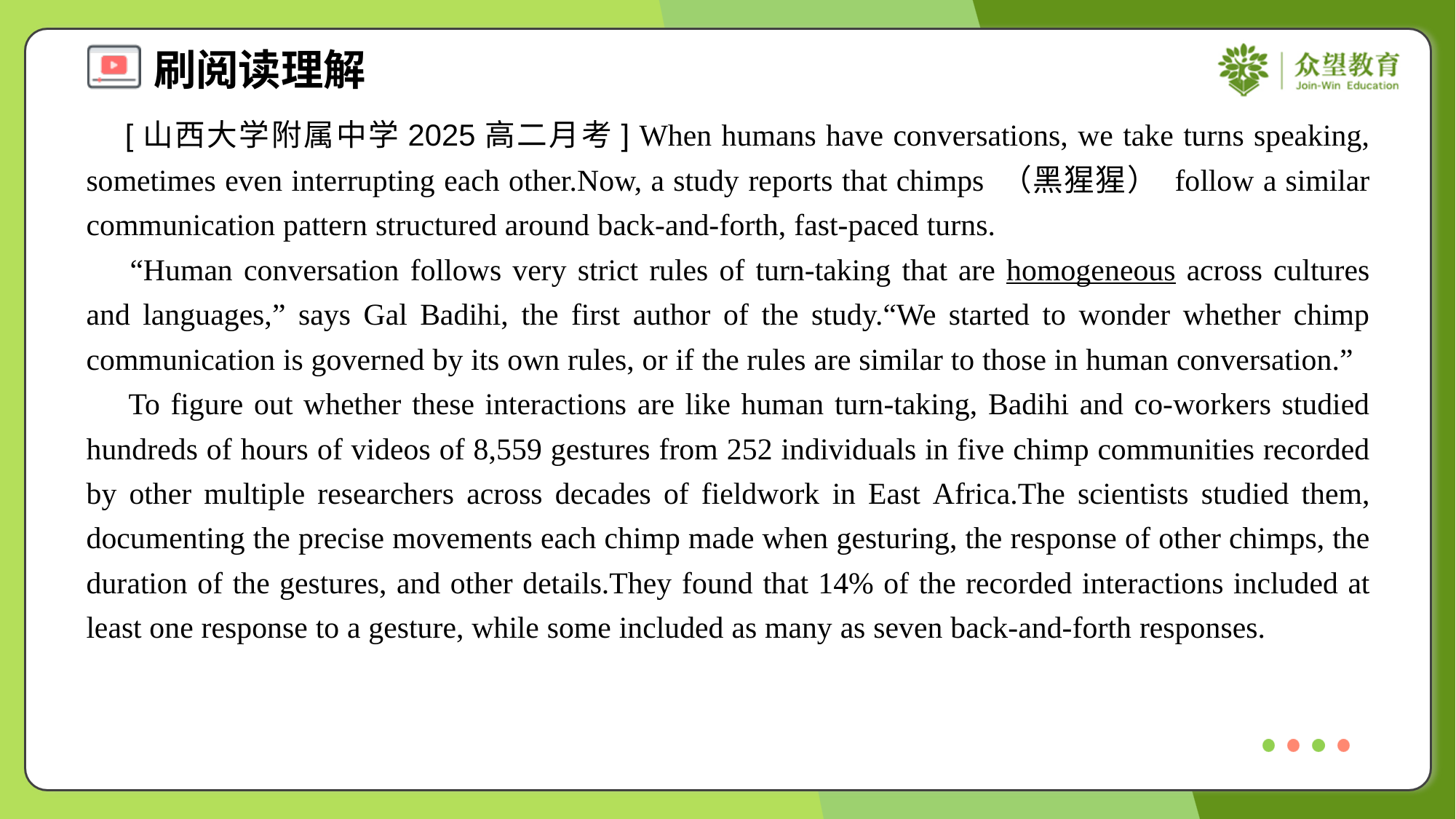

[山西大学附属中学2025高二月考] When humans have conversations, we take turns speaking, sometimes even interrupting each other.Now, a study reports that chimps （黑猩猩） follow a similar communication pattern structured around back-and-forth, fast-paced turns.
    “Human conversation follows very strict rules of turn-taking that are homogeneous across cultures and languages,” says Gal Badihi, the first author of the study.“We started to wonder whether chimp communication is governed by its own rules, or if the rules are similar to those in human conversation.”
    To figure out whether these interactions are like human turn-taking, Badihi and co-workers studied hundreds of hours of videos of 8,559 gestures from 252 individuals in five chimp communities recorded by other multiple researchers across decades of fieldwork in East Africa.The scientists studied them, documenting the precise movements each chimp made when gesturing, the response of other chimps, the duration of the gestures, and other details.They found that 14% of the recorded interactions included at least one response to a gesture, while some included as many as seven back-and-forth responses.